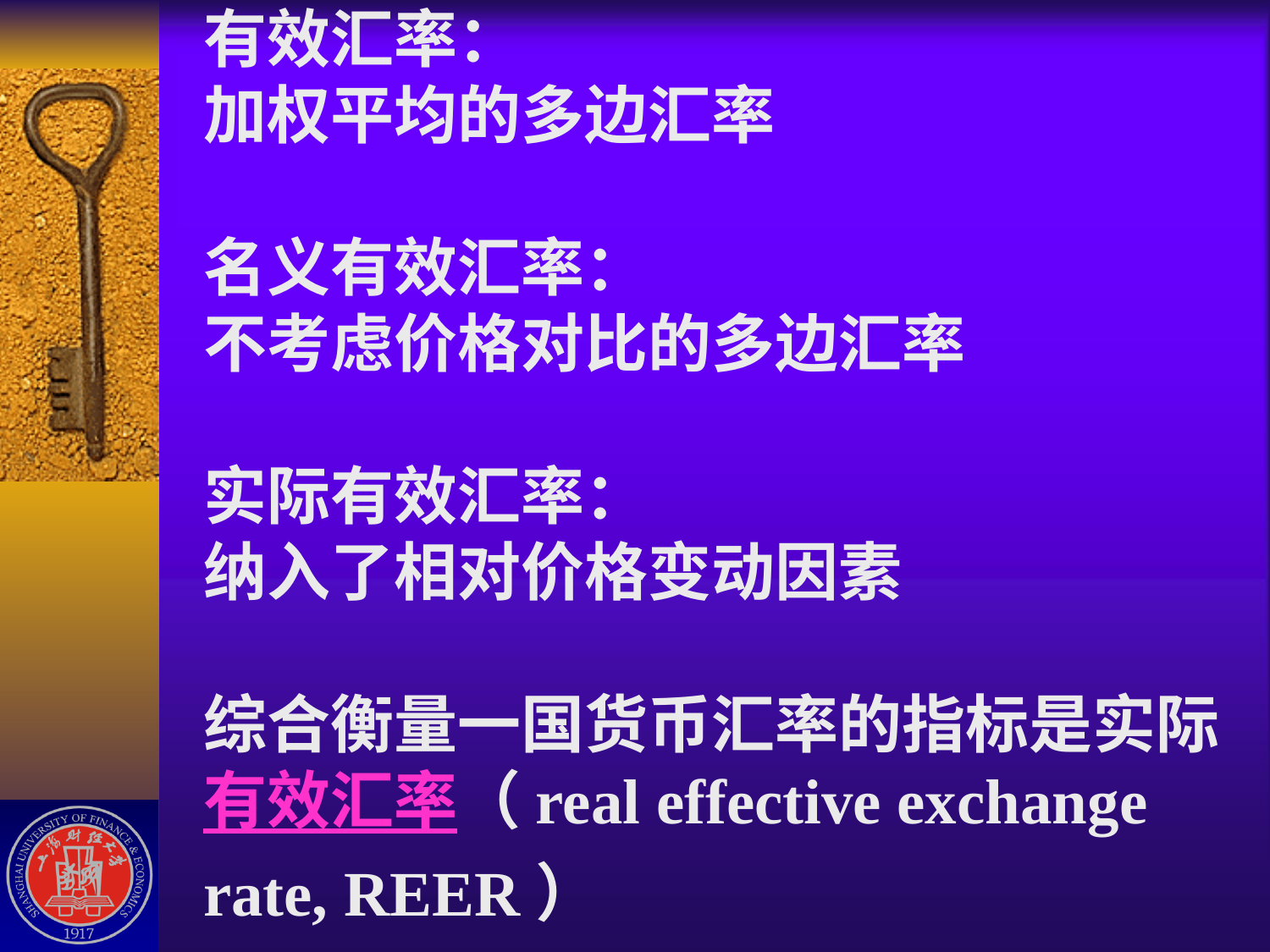

# 有效汇率： 加权平均的多边汇率 名义有效汇率： 不考虑价格对比的多边汇率 实际有效汇率： 纳入了相对价格变动因素 综合衡量一国货币汇率的指标是实际有效汇率（real effective exchange rate, REER）